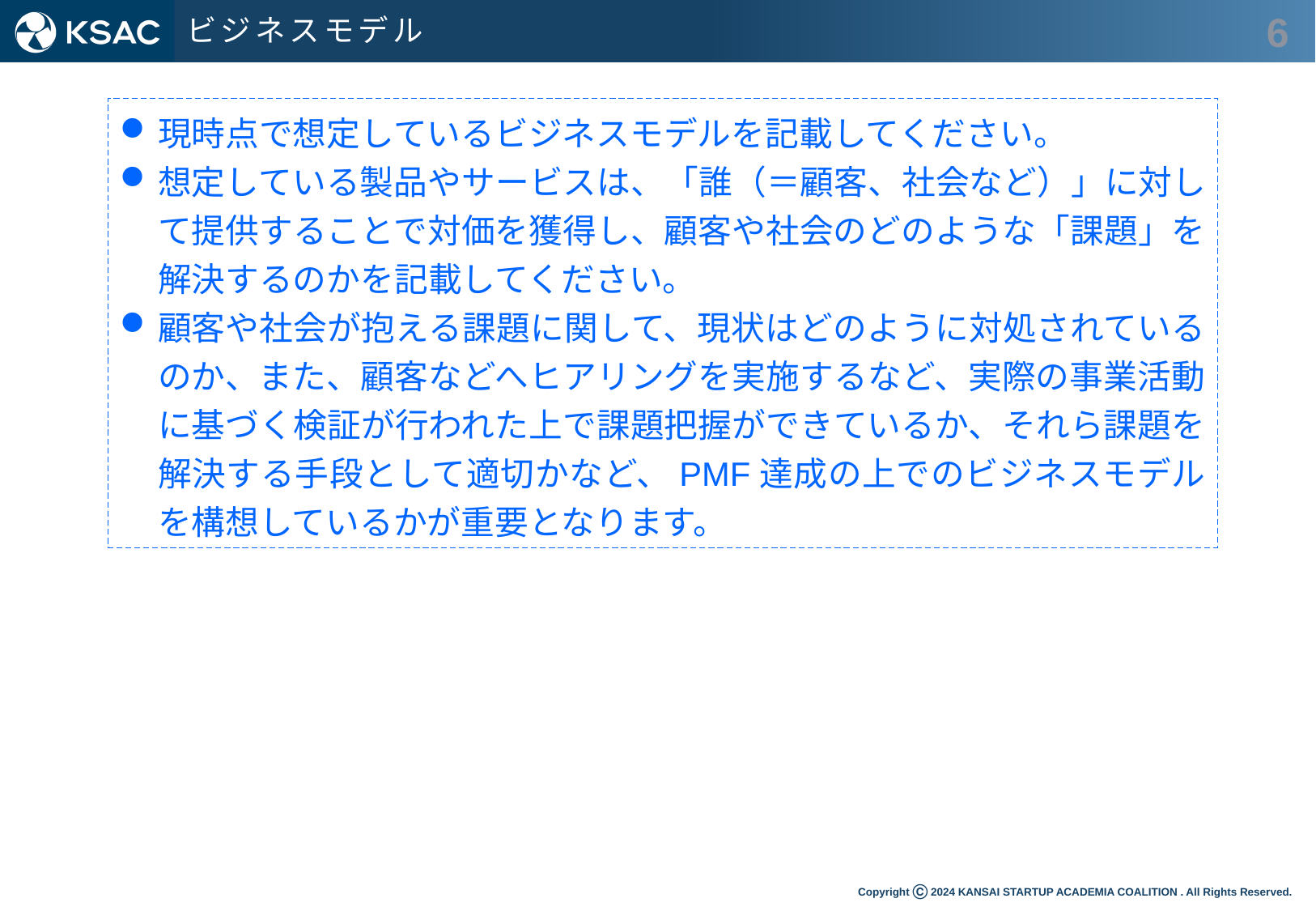

ビジネスモデル
6
現時点で想定しているビジネスモデルを記載してください。
想定している製品やサービスは、「誰（＝顧客、社会など）」に対して提供することで対価を獲得し、顧客や社会のどのような「課題」を解決するのかを記載してください。
顧客や社会が抱える課題に関して、現状はどのように対処されているのか、また、顧客などへヒアリングを実施するなど、実際の事業活動に基づく検証が行われた上で課題把握ができているか、それら課題を解決する手段として適切かなど、PMF達成の上でのビジネスモデルを構想しているかが重要となります。